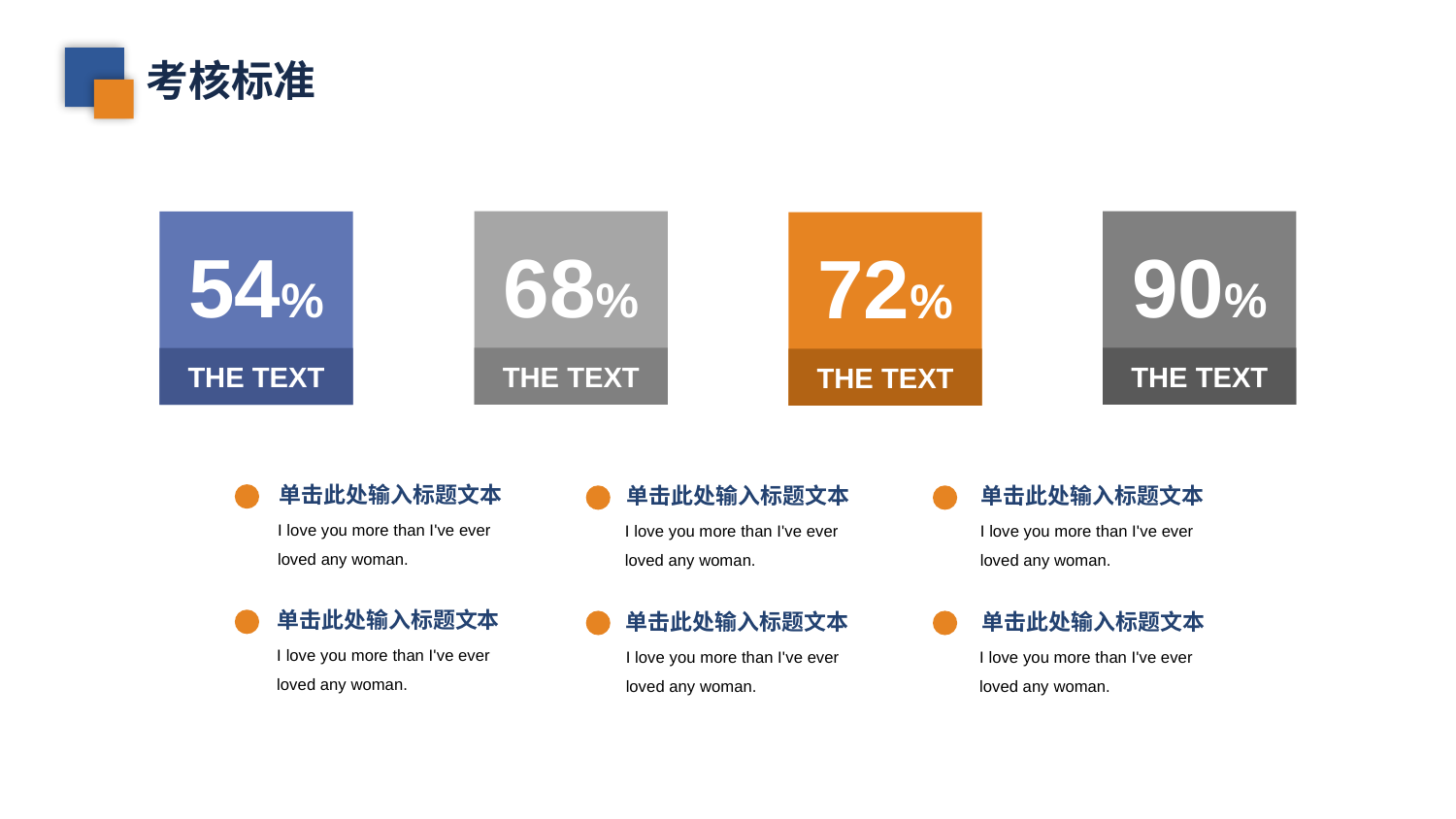

考核标准

THE TEXT
90%

THE TEXT
68%

THE TEXT
54%

THE TEXT
72%
单击此处输入标题文本
单击此处输入标题文本
单击此处输入标题文本

I love you more than I've ever loved any woman.
I love you more than I've ever loved any woman.
I love you more than I've ever loved any woman.
单击此处输入标题文本
单击此处输入标题文本
单击此处输入标题文本

I love you more than I've ever loved any woman.
I love you more than I've ever loved any woman.
I love you more than I've ever loved any woman.